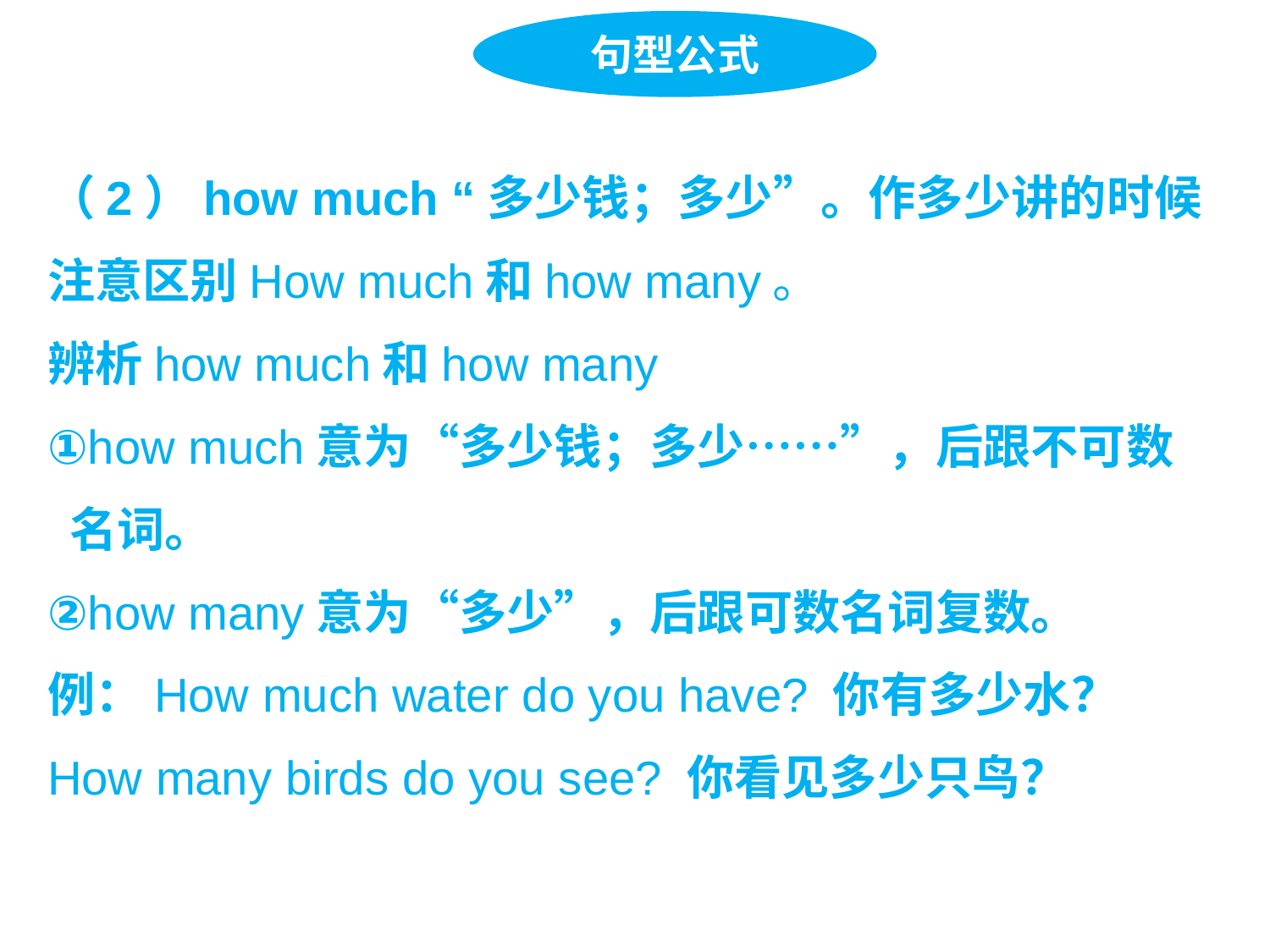

句型公式
（2）how much “多少钱；多少”。作多少讲的时候注意区别How much和how many。
辨析how much和how many
①how much意为“多少钱；多少……”，后跟不可数
 名词。
②how many意为“多少”，后跟可数名词复数。
例：How much water do you have? 你有多少水？
How many birds do you see? 你看见多少只鸟？